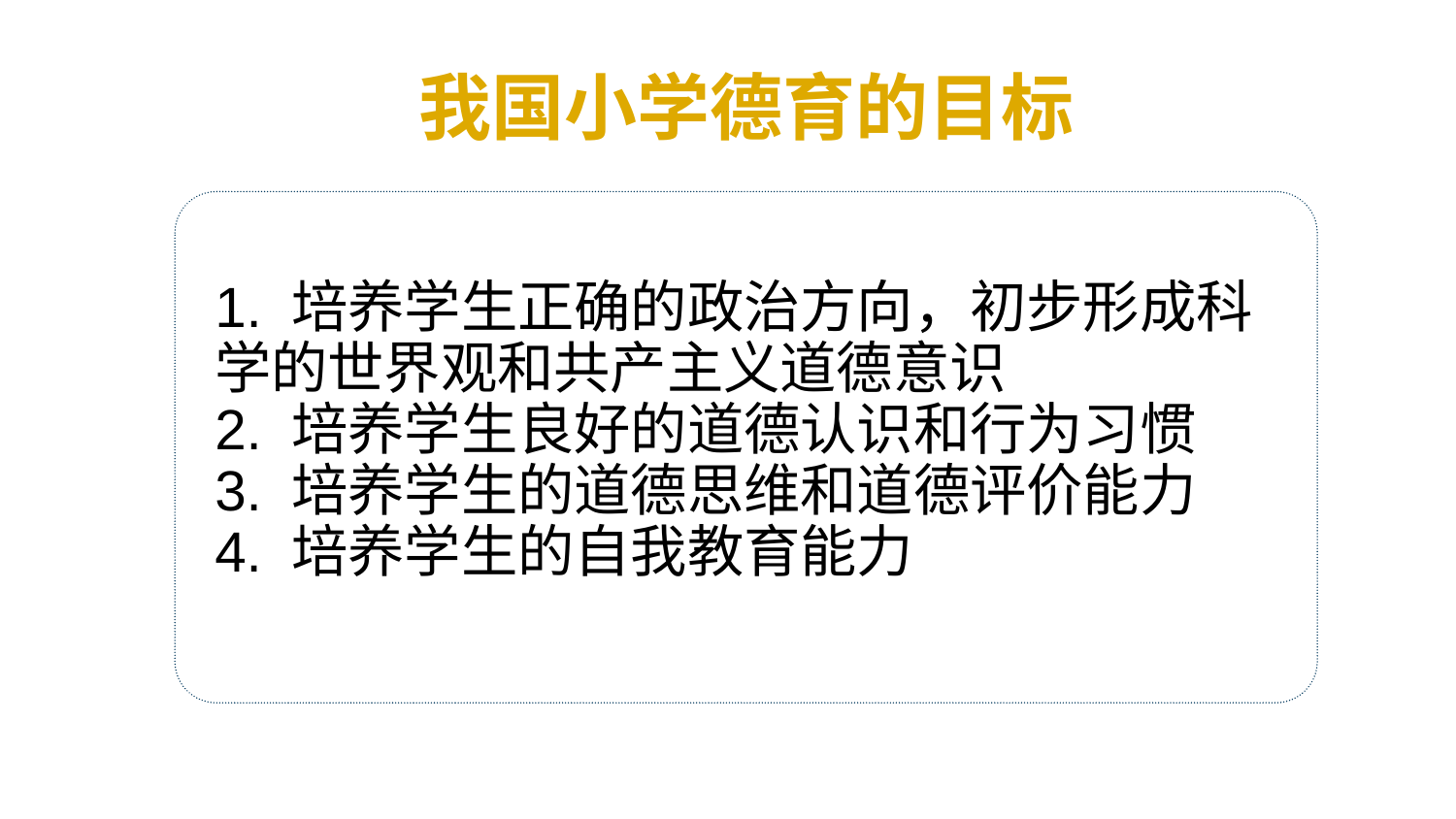

我国小学德育的目标

1. 培养学生正确的政治方向，初步形成科学的世界观和共产主义道德意识
2. 培养学生良好的道德认识和行为习惯
3. 培养学生的道德思维和道德评价能力
4. 培养学生的自我教育能力